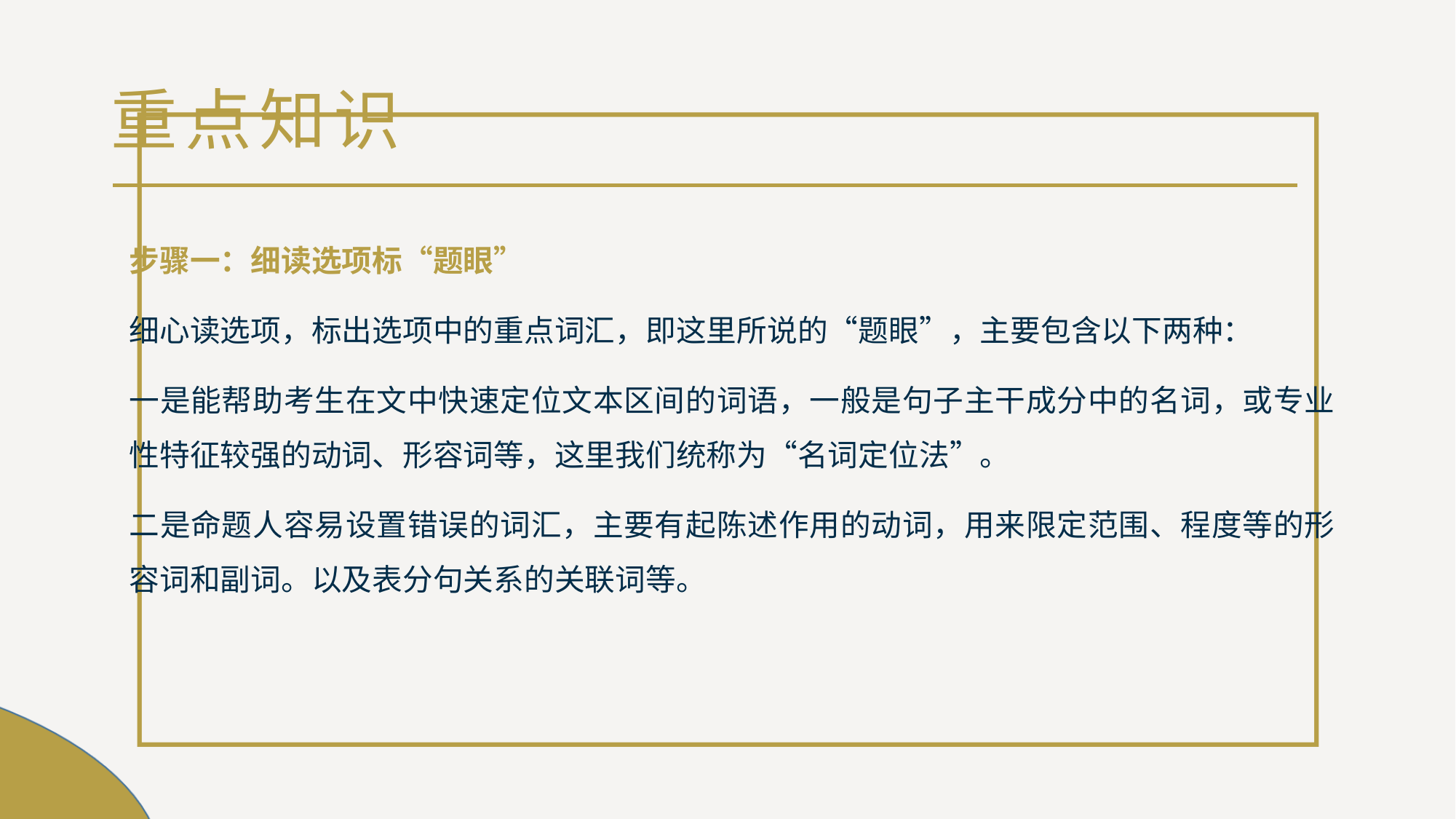

# 重点知识
步骤一：细读选项标“题眼”
细心读选项，标出选项中的重点词汇，即这里所说的“题眼”，主要包含以下两种：
一是能帮助考生在文中快速定位文本区间的词语，一般是句子主干成分中的名词，或专业性特征较强的动词、形容词等，这里我们统称为“名词定位法”。
二是命题人容易设置错误的词汇，主要有起陈述作用的动词，用来限定范围、程度等的形容词和副词。以及表分句关系的关联词等。